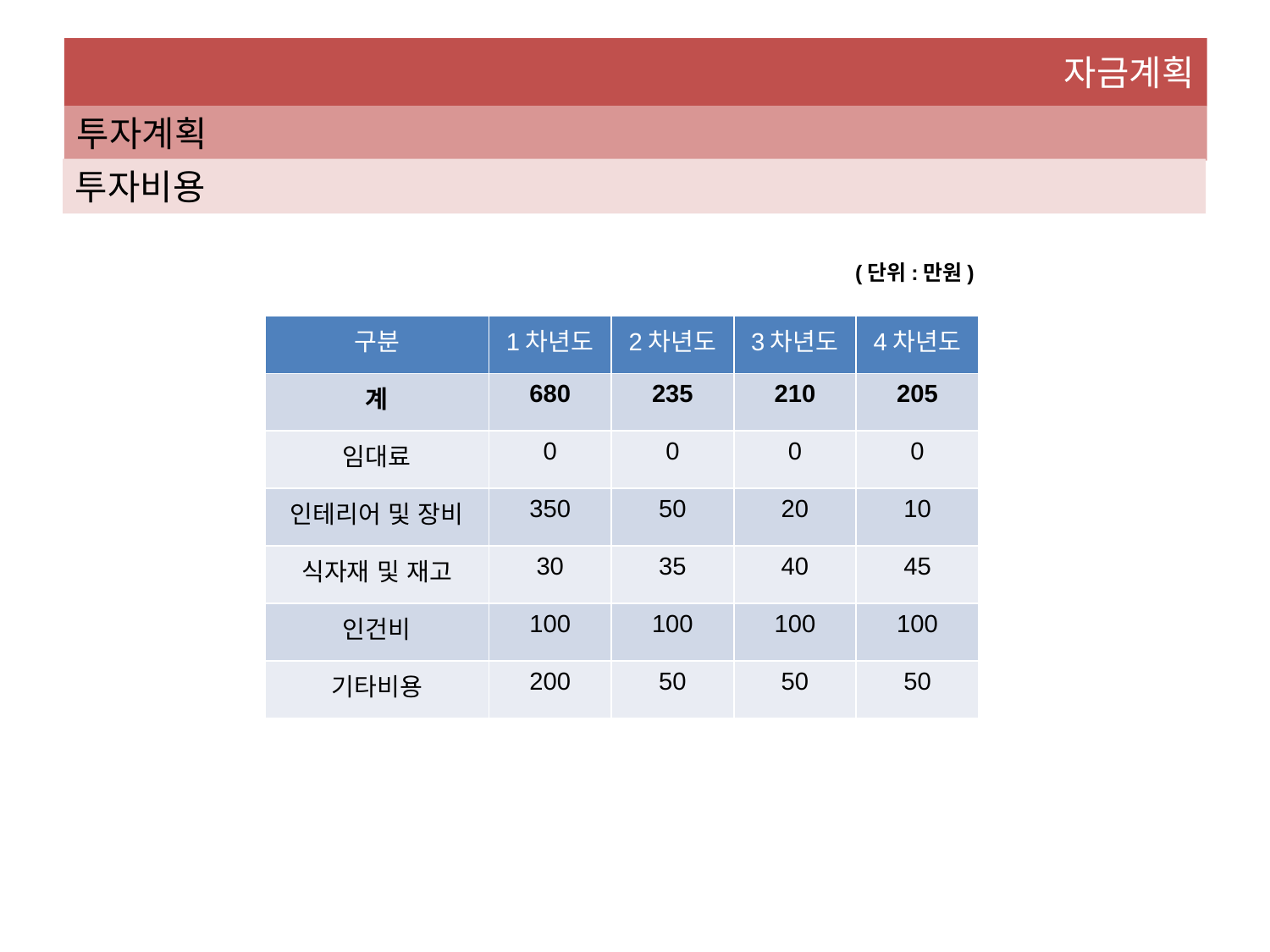

자금계획
투자계획
투자비용
   (단위:만원)
| 구분 | 1차년도 | 2차년도 | 3차년도 | 4차년도 |
| --- | --- | --- | --- | --- |
| 계 | 680 | 235 | 210 | 205 |
| 임대료 | 0 | 0 | 0 | 0 |
| 인테리어 및 장비 | 350 | 50 | 20 | 10 |
| 식자재 및 재고 | 30 | 35 | 40 | 45 |
| 인건비 | 100 | 100 | 100 | 100 |
| 기타비용 | 200 | 50 | 50 | 50 |